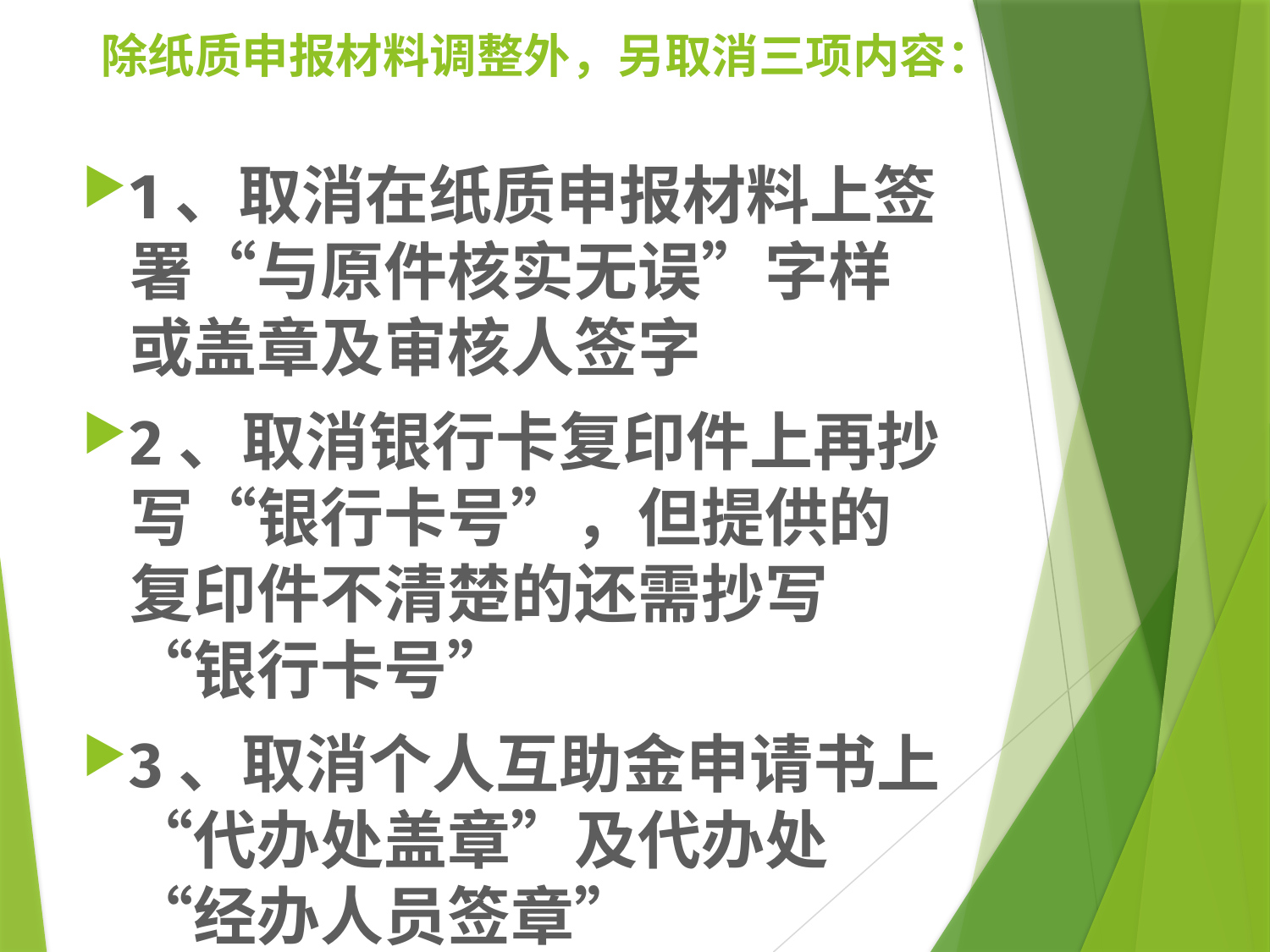

# 除纸质申报材料调整外，另取消三项内容：
1、取消在纸质申报材料上签署“与原件核实无误”字样或盖章及审核人签字
2、取消银行卡复印件上再抄写“银行卡号”，但提供的复印件不清楚的还需抄写“银行卡号”
3、取消个人互助金申请书上“代办处盖章”及代办处“经办人员签章”